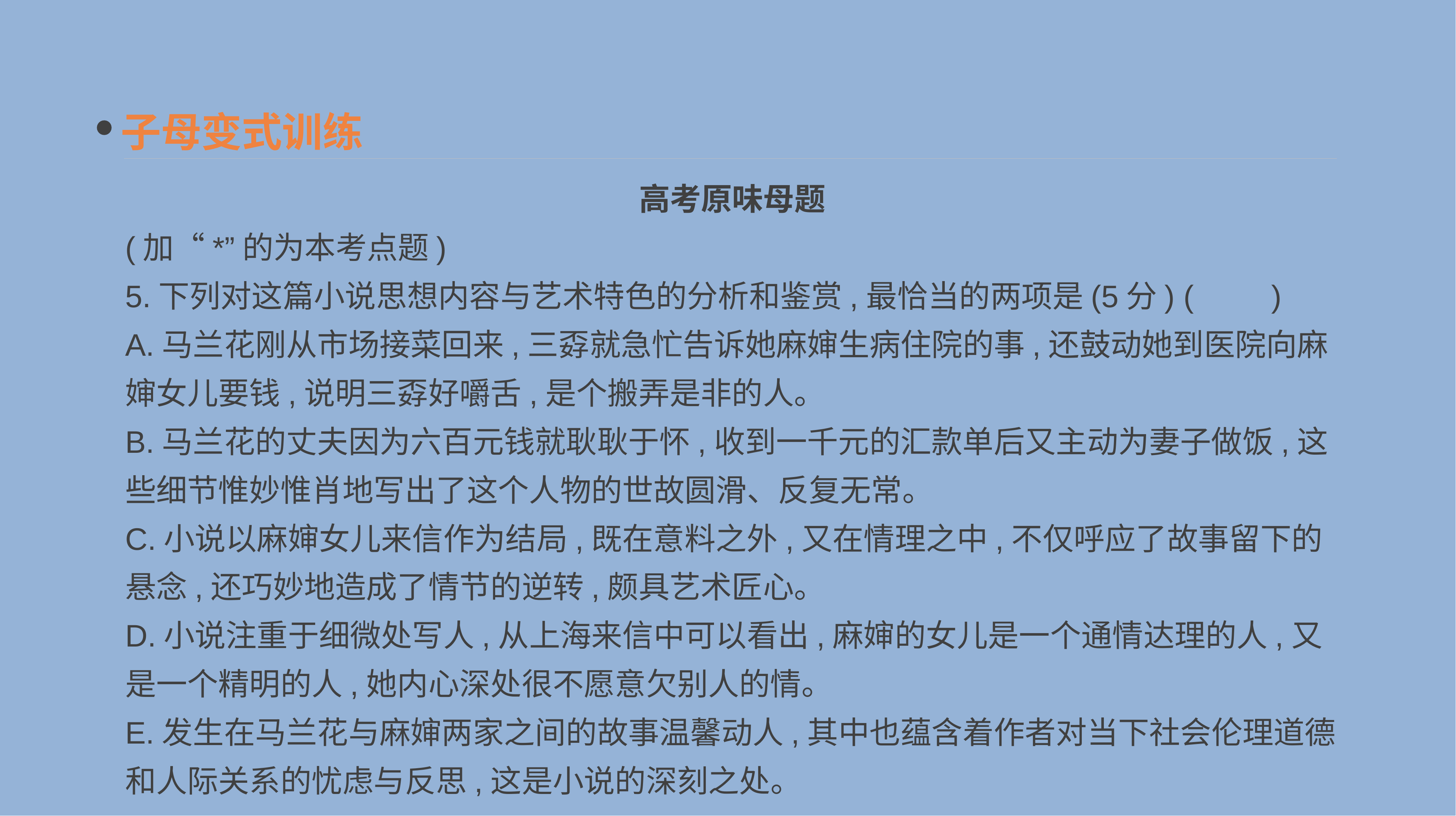

子母变式训练

高考原味母题
(加“*”的为本考点题)
5.下列对这篇小说思想内容与艺术特色的分析和鉴赏,最恰当的两项是(5分) (　　)
A.马兰花刚从市场接菜回来,三孬就急忙告诉她麻婶生病住院的事,还鼓动她到医院向麻婶女儿要钱,说明三孬好嚼舌,是个搬弄是非的人。
B.马兰花的丈夫因为六百元钱就耿耿于怀,收到一千元的汇款单后又主动为妻子做饭,这些细节惟妙惟肖地写出了这个人物的世故圆滑、反复无常。
C.小说以麻婶女儿来信作为结局,既在意料之外,又在情理之中,不仅呼应了故事留下的悬念,还巧妙地造成了情节的逆转,颇具艺术匠心。
D.小说注重于细微处写人,从上海来信中可以看出,麻婶的女儿是一个通情达理的人,又是一个精明的人,她内心深处很不愿意欠别人的情。
E.发生在马兰花与麻婶两家之间的故事温馨动人,其中也蕴含着作者对当下社会伦理道德和人际关系的忧虑与反思,这是小说的深刻之处。